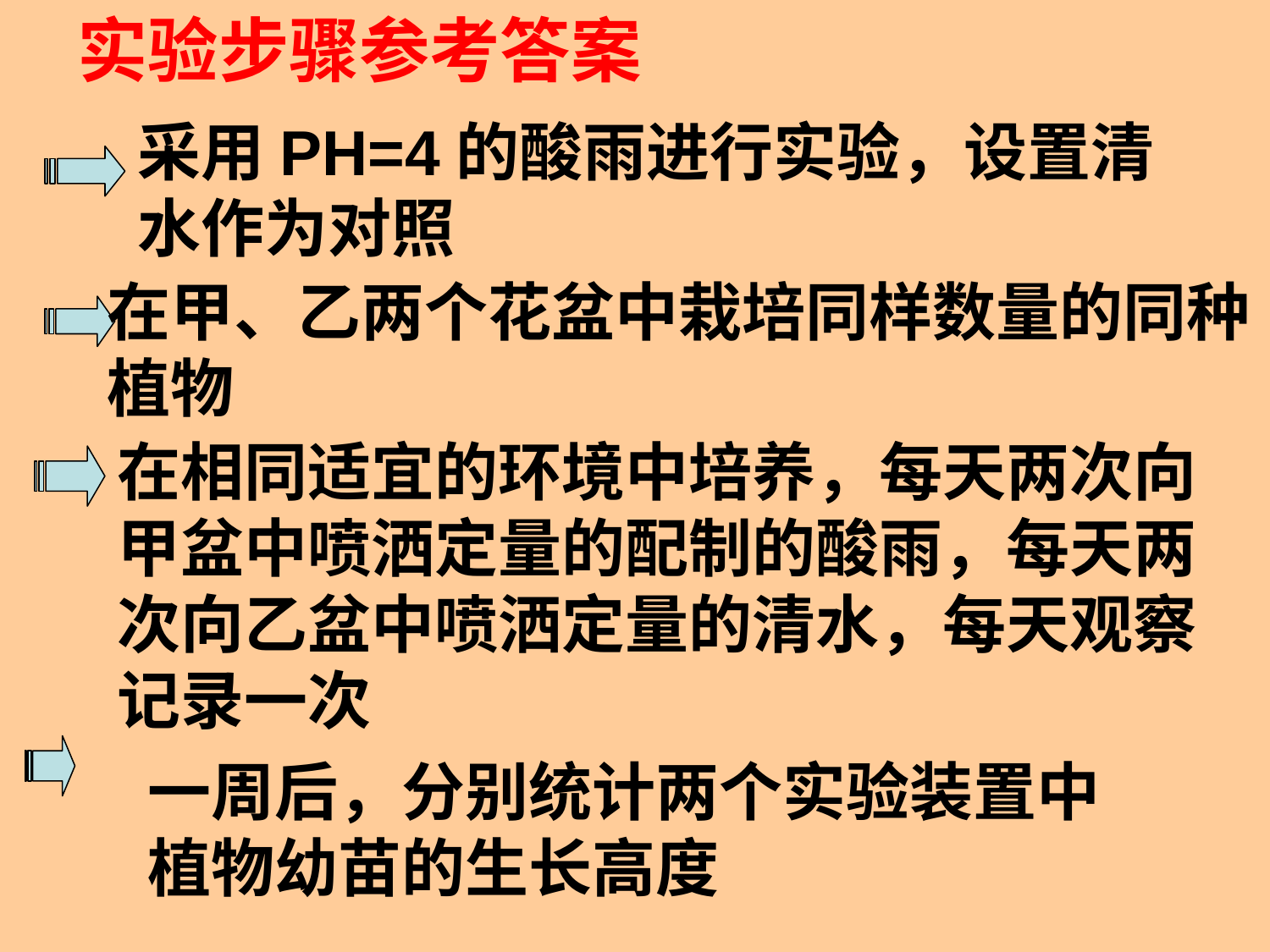

实验步骤参考答案
采用PH=4的酸雨进行实验，设置清水作为对照

在甲、乙两个花盆中栽培同样数量的同种植物

在相同适宜的环境中培养，每天两次向甲盆中喷洒定量的配制的酸雨，每天两次向乙盆中喷洒定量的清水，每天观察记录一次

一周后，分别统计两个实验装置中植物幼苗的生长高度